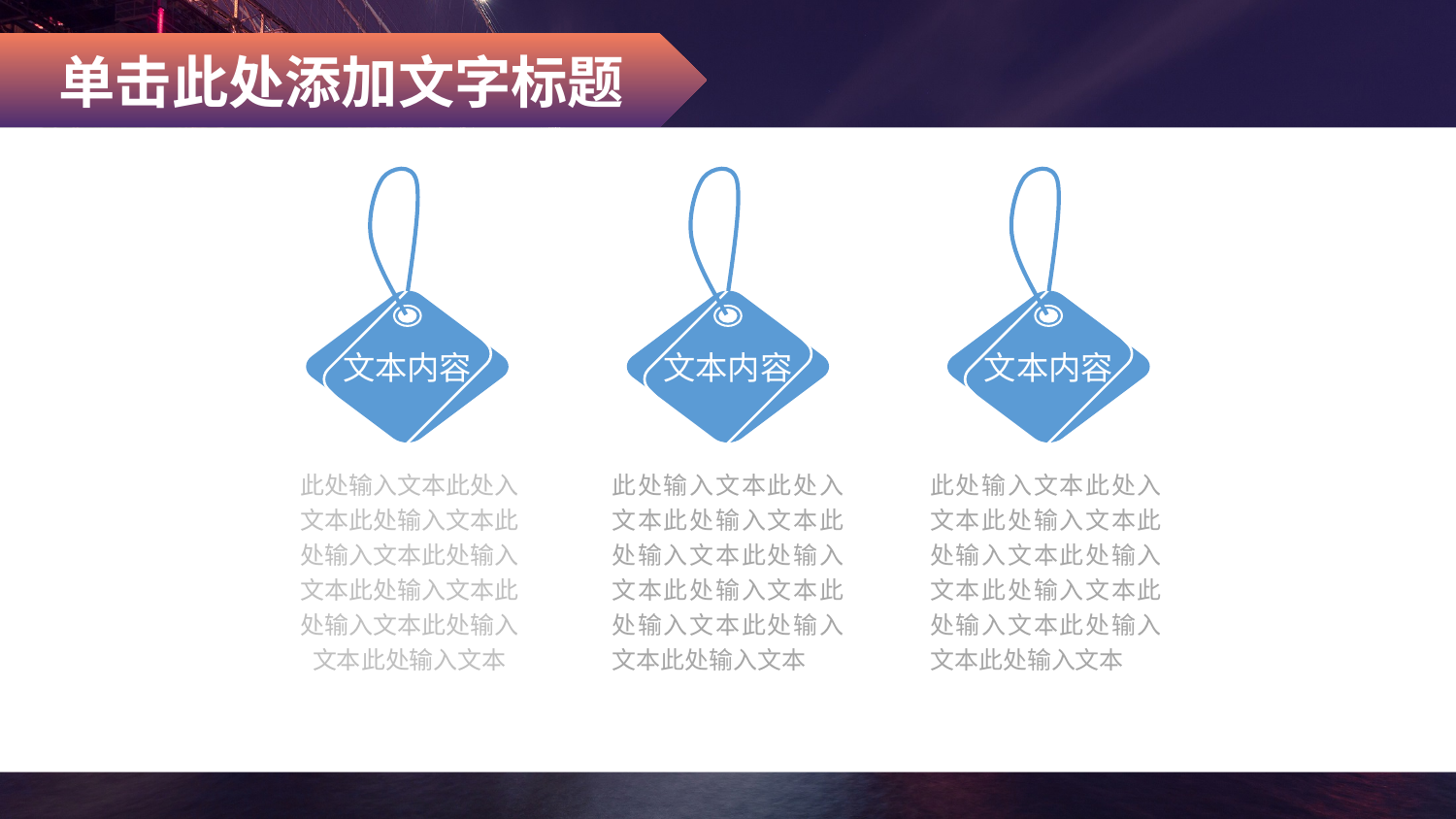

文本内容
文本内容
文本内容

此处输入文本此处入文本此处输入文本此处输入文本此处输入文本此处输入文本此处输入文本此处输入文本此处输入文本
此处输入文本此处入文本此处输入文本此处输入文本此处输入文本此处输入文本此处输入文本此处输入文本此处输入文本
此处输入文本此处入文本此处输入文本此处输入文本此处输入文本此处输入文本此处输入文本此处输入文本此处输入文本